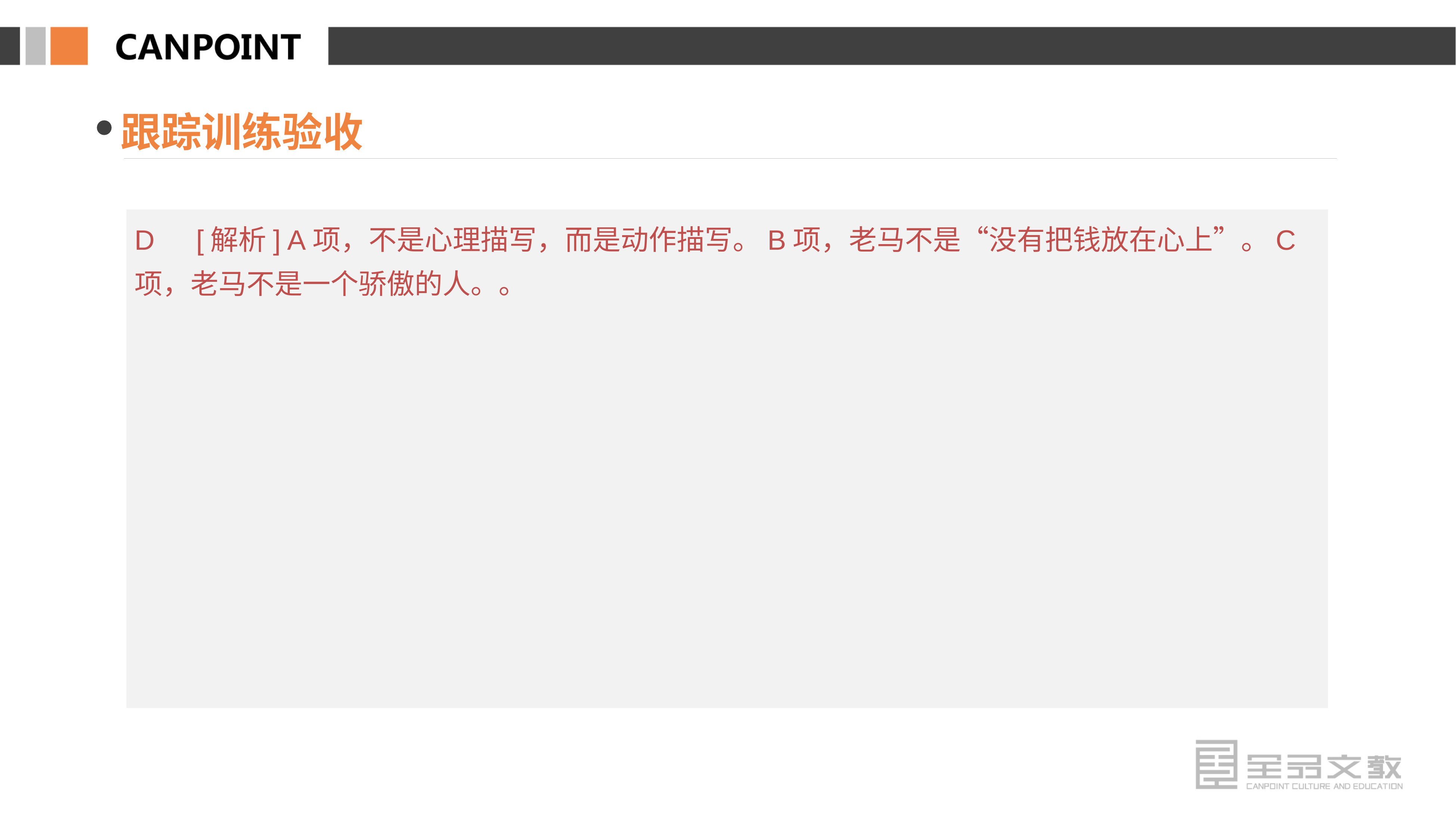

跟踪训练验收

D　[解析] A项，不是心理描写，而是动作描写。B项，老马不是“没有把钱放在心上”。C项，老马不是一个骄傲的人。。